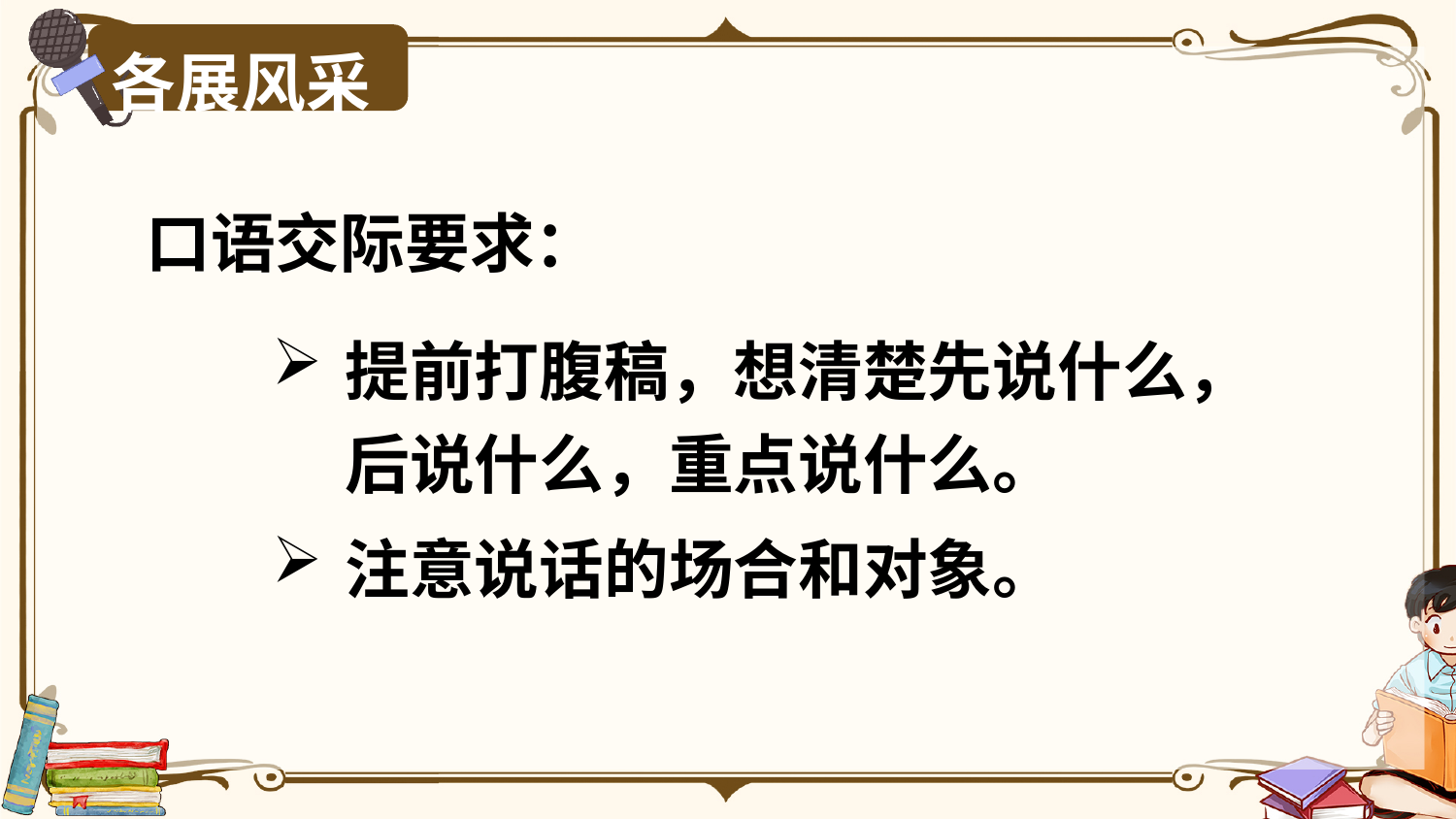

各展风采
口语交际要求：
提前打腹稿，想清楚先说什么，后说什么，重点说什么。
注意说话的场合和对象。